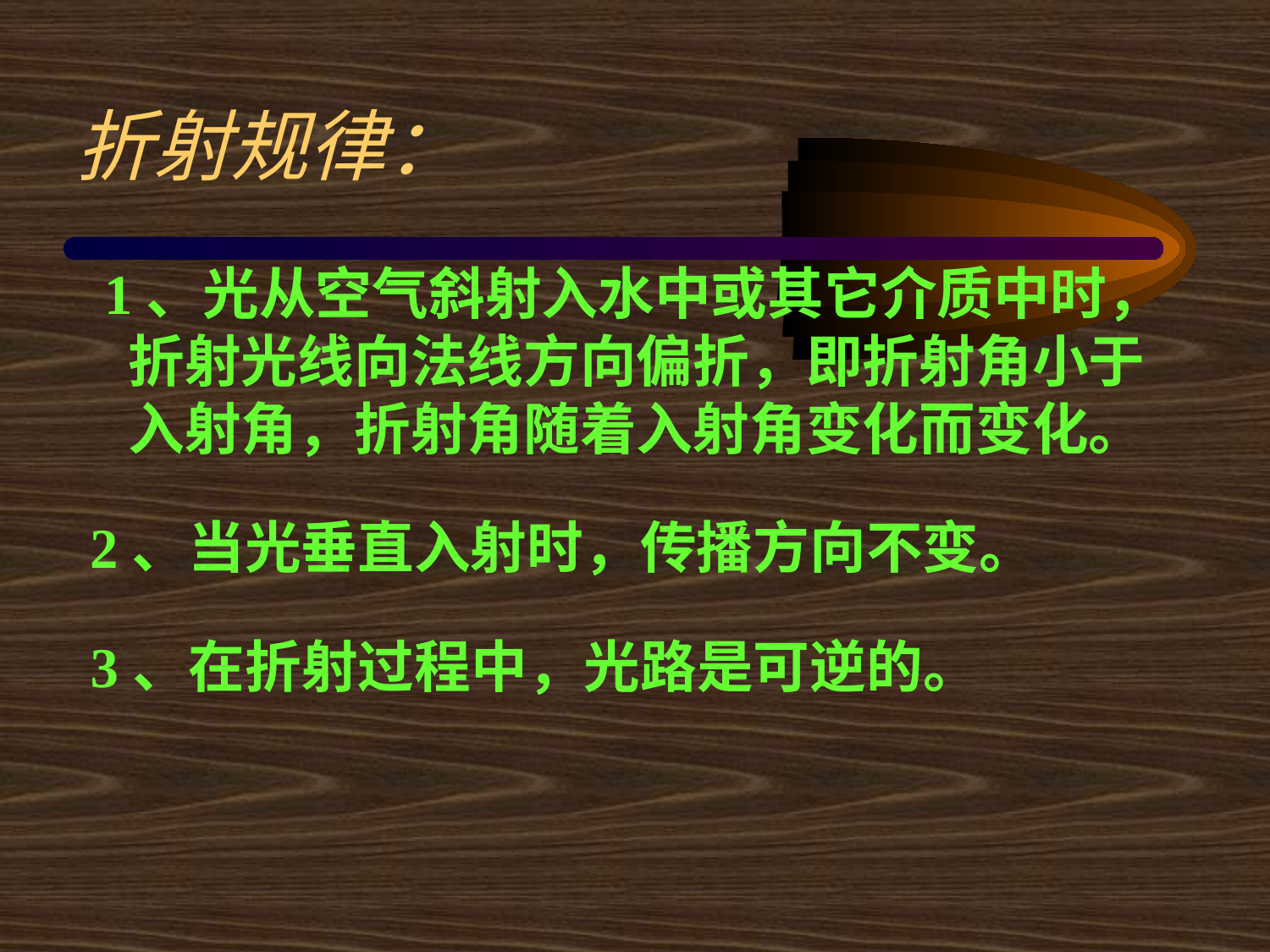

折射规律：

  1、光从空气斜射入水中或其它介质中时，
   折射光线向法线方向偏折，即折射角小于
   入射角，折射角随着入射角变化而变化。

2、当光垂直入射时，传播方向不变。

3、在折射过程中，光路是可逆的。